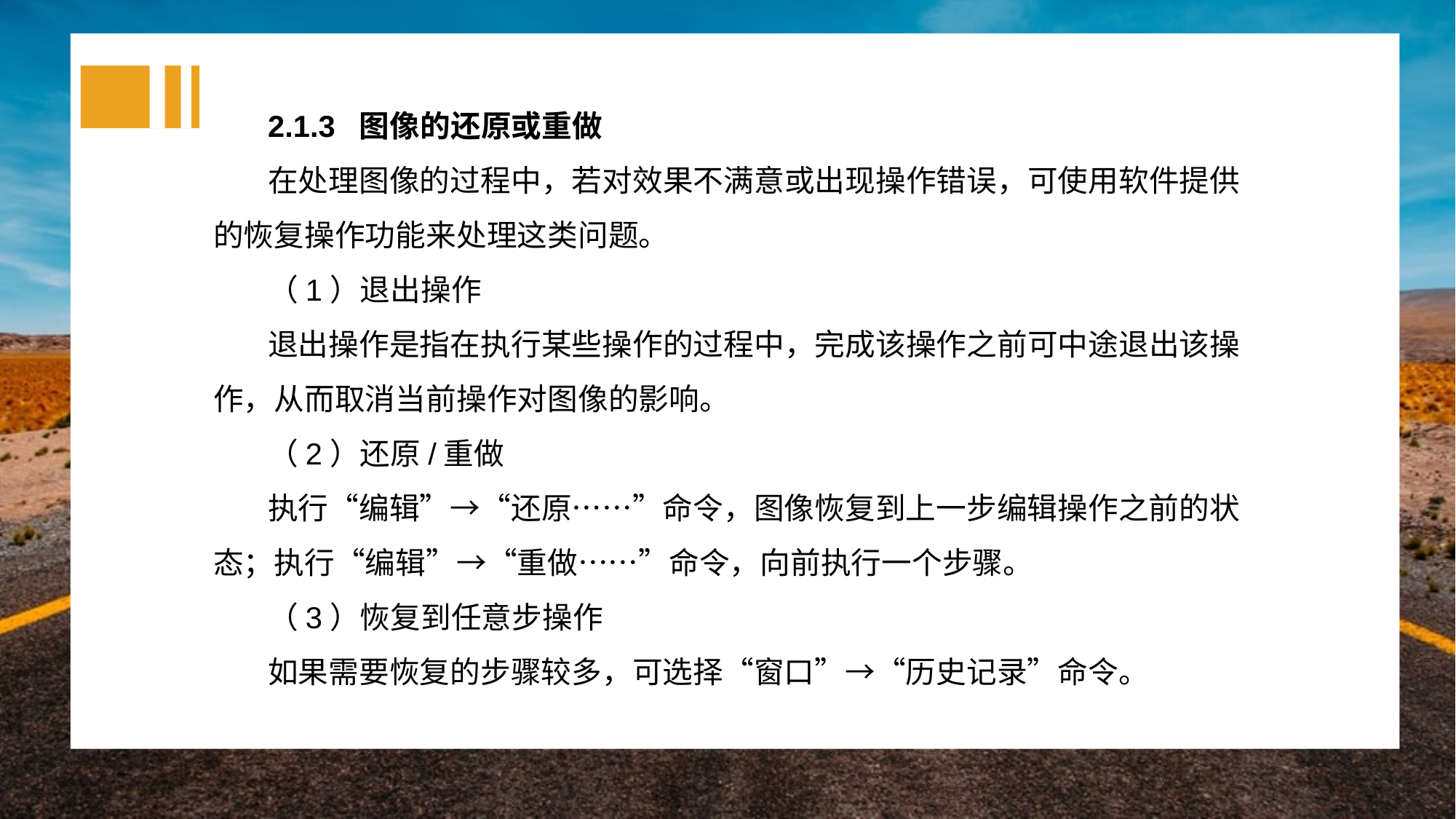

2.1.3  图像的还原或重做
在处理图像的过程中，若对效果不满意或出现操作错误，可使用软件提供的恢复操作功能来处理这类问题。
（1）退出操作
退出操作是指在执行某些操作的过程中，完成该操作之前可中途退出该操作，从而取消当前操作对图像的影响。
（2）还原/重做
执行“编辑”→“还原……”命令，图像恢复到上一步编辑操作之前的状态；执行“编辑”→“重做……”命令，向前执行一个步骤。
（3）恢复到任意步操作
如果需要恢复的步骤较多，可选择“窗口”→“历史记录”命令。